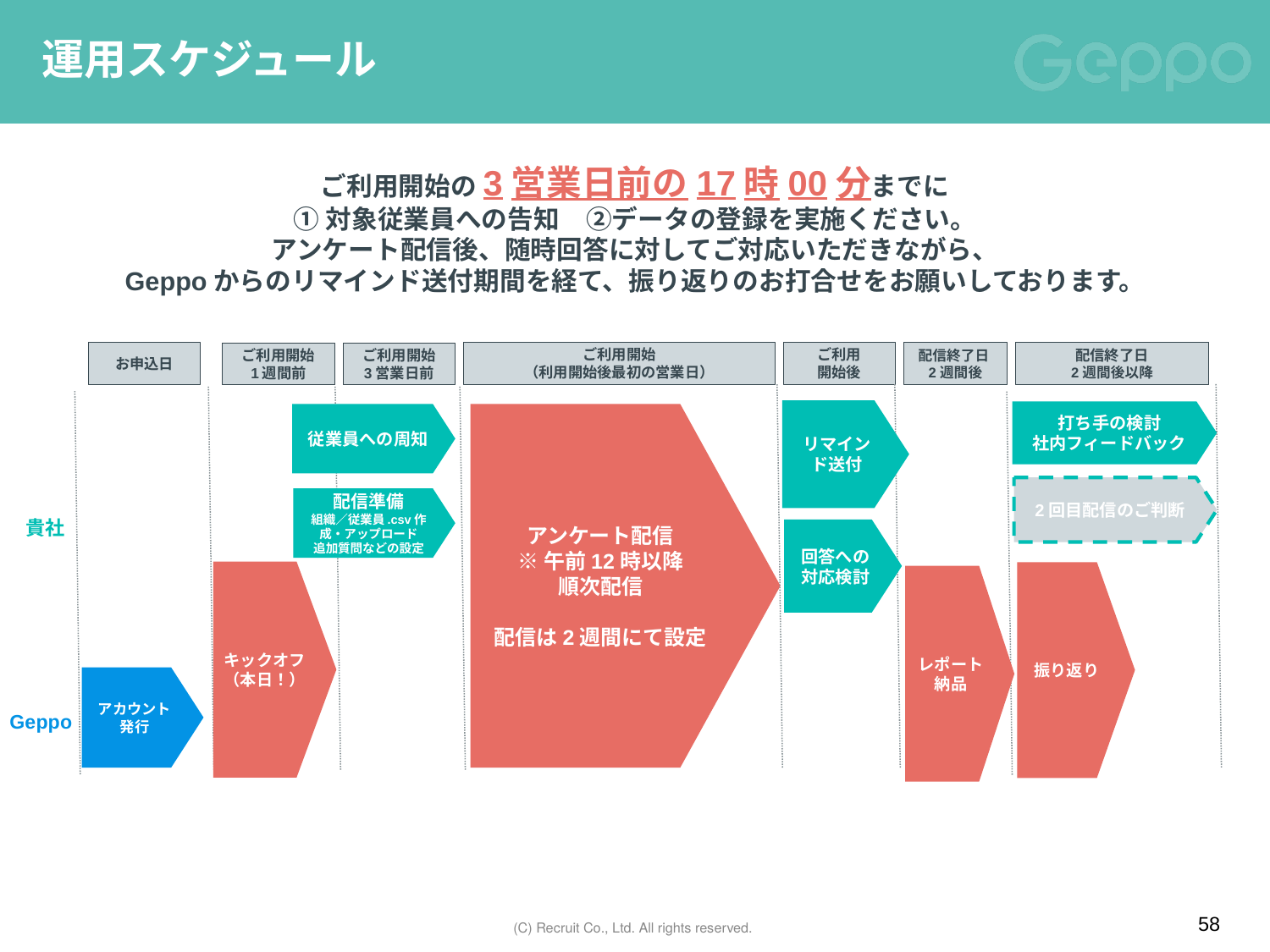

# 運用スケジュール
ご利用開始の3営業日前の17時00分までに
①対象従業員への告知　②データの登録を実施ください。
アンケート配信後、随時回答に対してご対応いただきながら、
Geppoからのリマインド送付期間を経て、振り返りのお打合せをお願いしております。
お申込日
ご利用開始
（利用開始後最初の営業日）
ご利用
開始後
配信終了日2週間後
配信終了日
2週間後以降
ご利用開始
1週間前
ご利用開始
3営業日前
リマインド送付
打ち手の検討
社内フィードバック
アンケート配信
※午前12時以降
順次配信

配信は2週間にて設定
従業員への周知
貴社
2回目配信のご判断
配信準備
組織／従業員.csv作成・アップロード
追加質問などの設定
回答への
対応検討
キックオフ
（本日！）
振り返り
レポート納品
Geppo
アカウント
発行
58